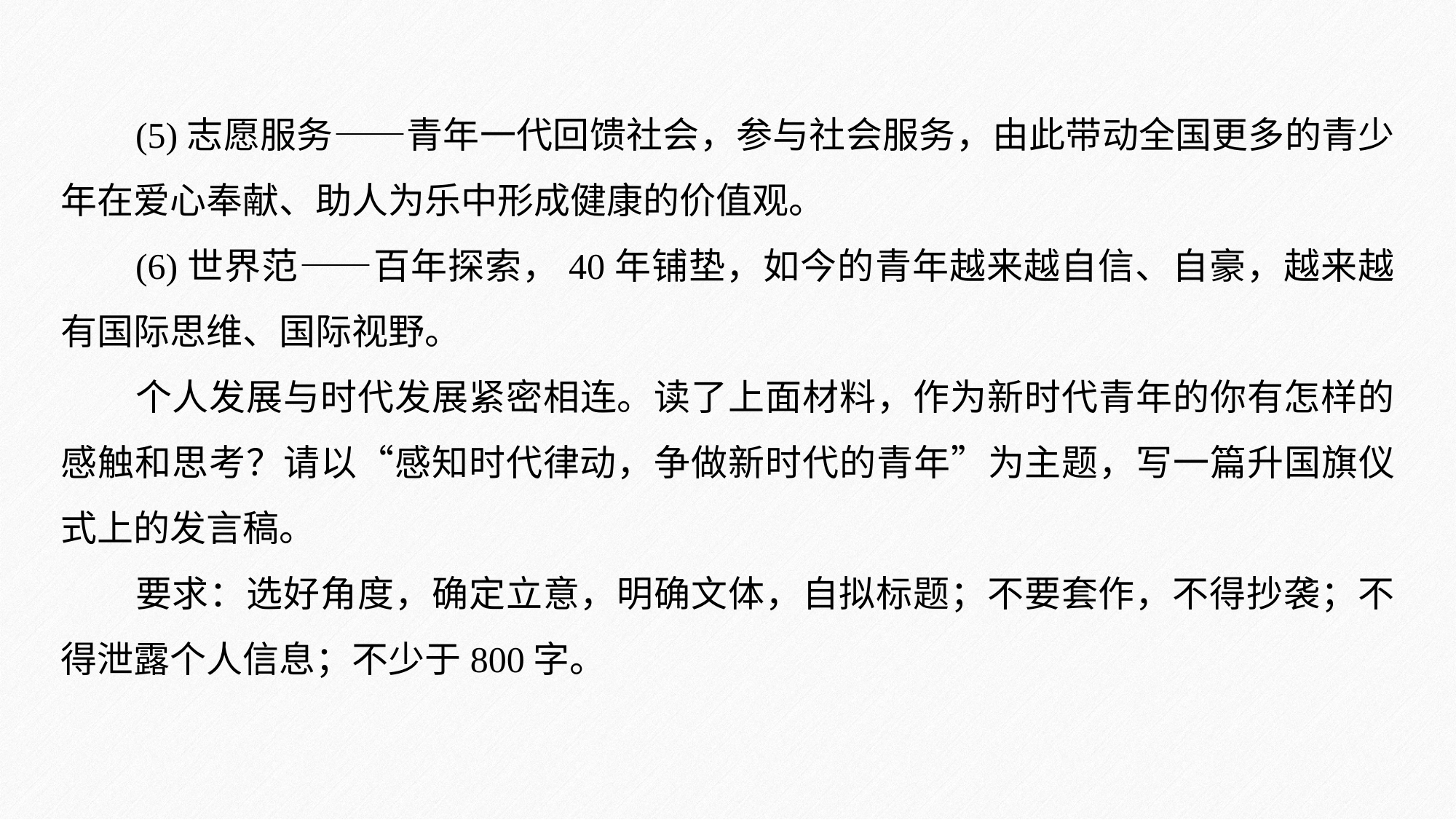

(5)志愿服务——青年一代回馈社会，参与社会服务，由此带动全国更多的青少年在爱心奉献、助人为乐中形成健康的价值观。
(6)世界范——百年探索，40年铺垫，如今的青年越来越自信、自豪，越来越有国际思维、国际视野。
个人发展与时代发展紧密相连。读了上面材料，作为新时代青年的你有怎样的感触和思考？请以“感知时代律动，争做新时代的青年”为主题，写一篇升国旗仪式上的发言稿。
要求：选好角度，确定立意，明确文体，自拟标题；不要套作，不得抄袭；不得泄露个人信息；不少于800字。